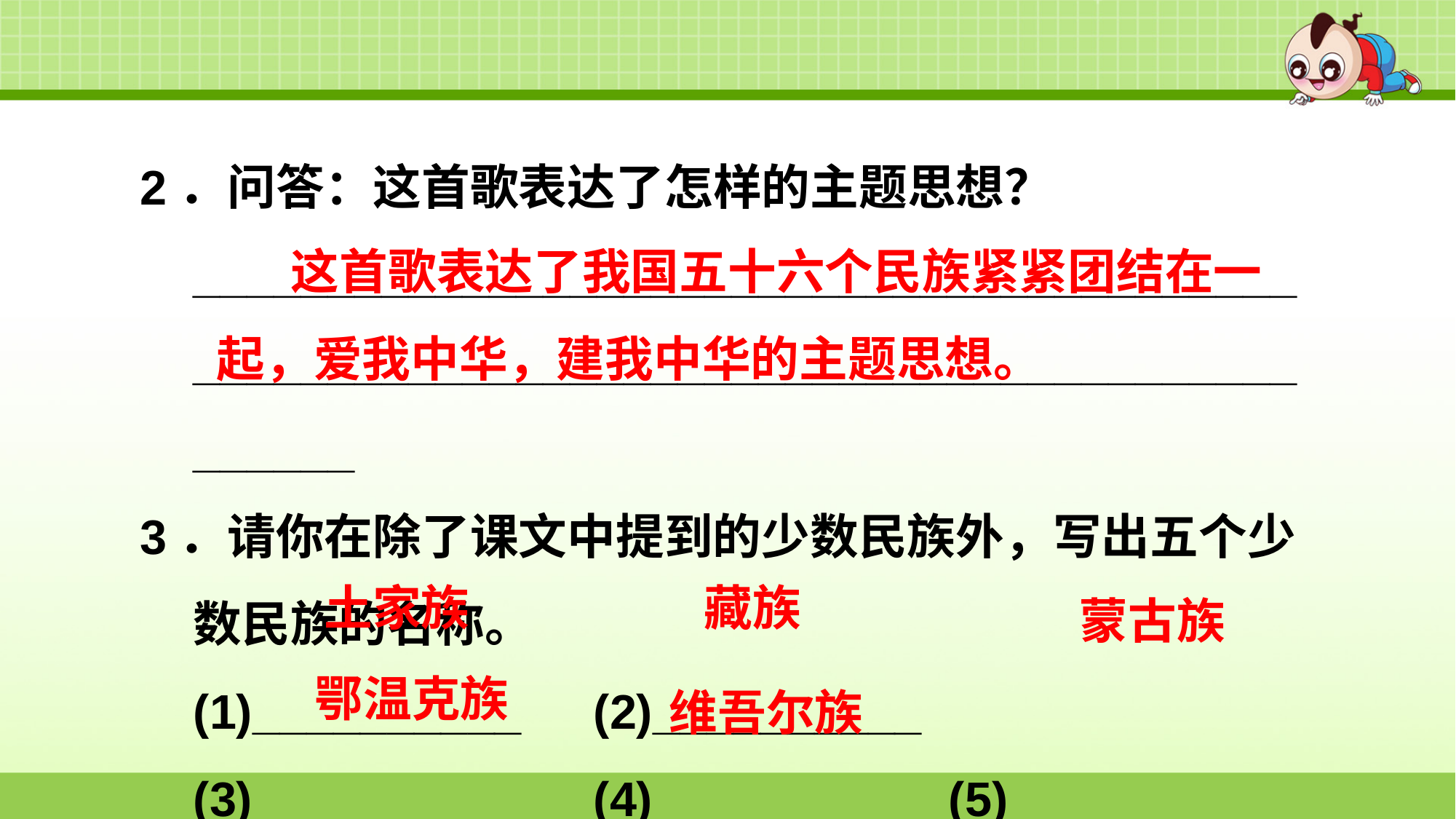

2．问答：这首歌表达了怎样的主题思想？
________________________________________________________________________________________
3．请你在除了课文中提到的少数民族外，写出五个少数民族的名称。
(1)__________　(2)__________   (3)__________　(4)__________  (5)__________
这首歌表达了我国五十六个民族紧紧团结在一起，爱我中华，建我中华的主题思想。
蒙古族
土家族
藏族
维吾尔族
鄂温克族